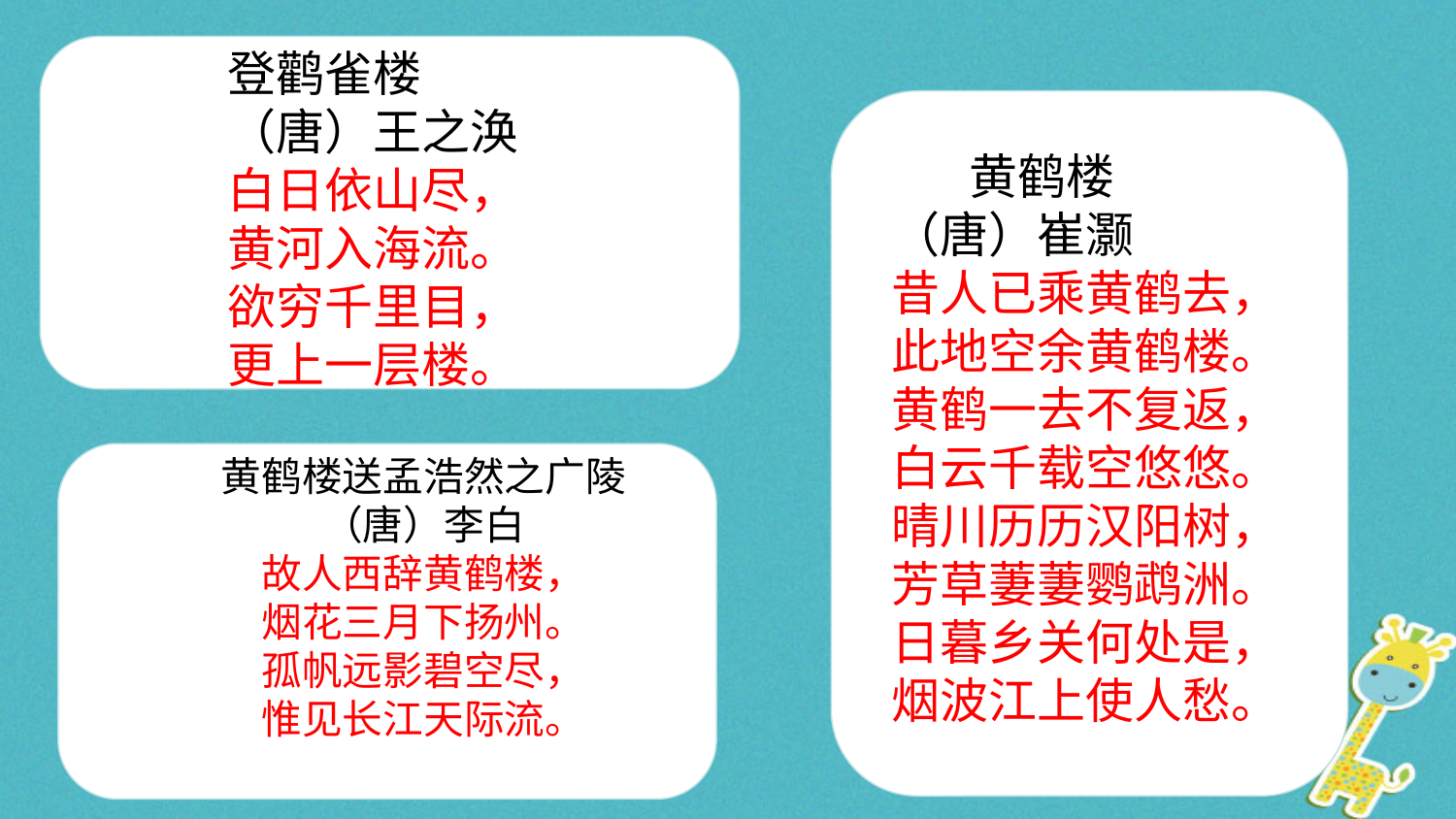

登鹳雀楼
（唐）王之涣
白日依山尽，
黄河入海流。
欲穷千里目，
更上一层楼。

      黄鹤楼
（唐）崔灏
昔人已乘黄鹤去，
此地空余黄鹤楼。
黄鹤一去不复返，
白云千载空悠悠。
晴川历历汉阳树，
芳草萋萋鹦鹉洲。
日暮乡关何处是，
烟波江上使人愁。

黄鹤楼送孟浩然之广陵
（唐）李白
故人西辞黄鹤楼，
烟花三月下扬州。
孤帆远影碧空尽，
惟见长江天际流。